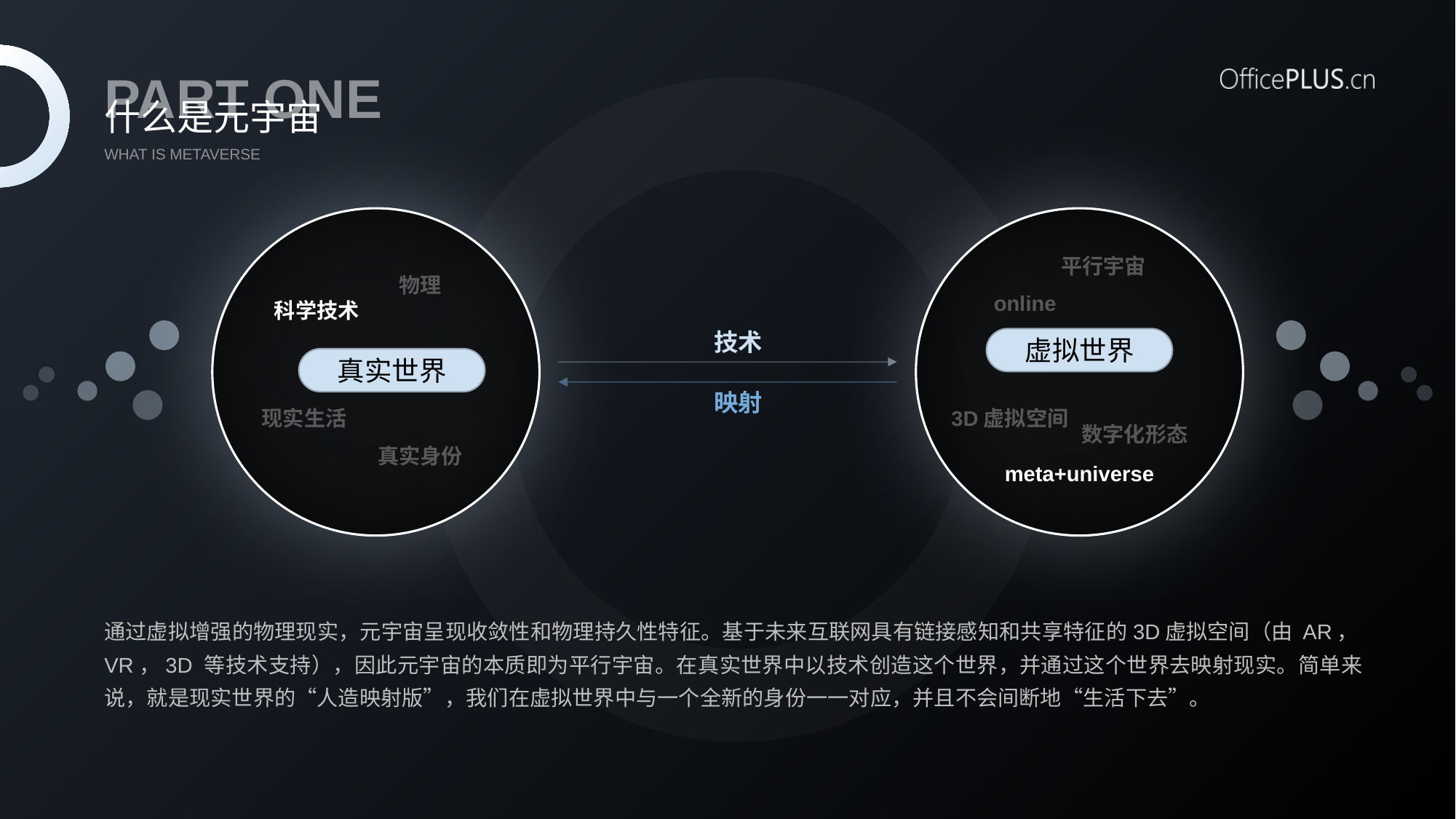

PART ONE
什么是元宇宙
what is Metaverse

物理
科学技术
真实世界
现实生活
真实身份

平行宇宙
online
虚拟世界
3D虚拟空间
数字化形态
meta+universe

技术
映射
通过虚拟增强的物理现实，元宇宙呈现收敛性和物理持久性特征。基于未来互联网具有链接感知和共享特征的3D虚拟空间（由 AR，VR，3D 等技术支持），因此元宇宙的本质即为平行宇宙。在真实世界中以技术创造这个世界，并通过这个世界去映射现实。简单来说，就是现实世界的“人造映射版”，我们在虚拟世界中与一个全新的身份一一对应，并且不会间断地“生活下去”。